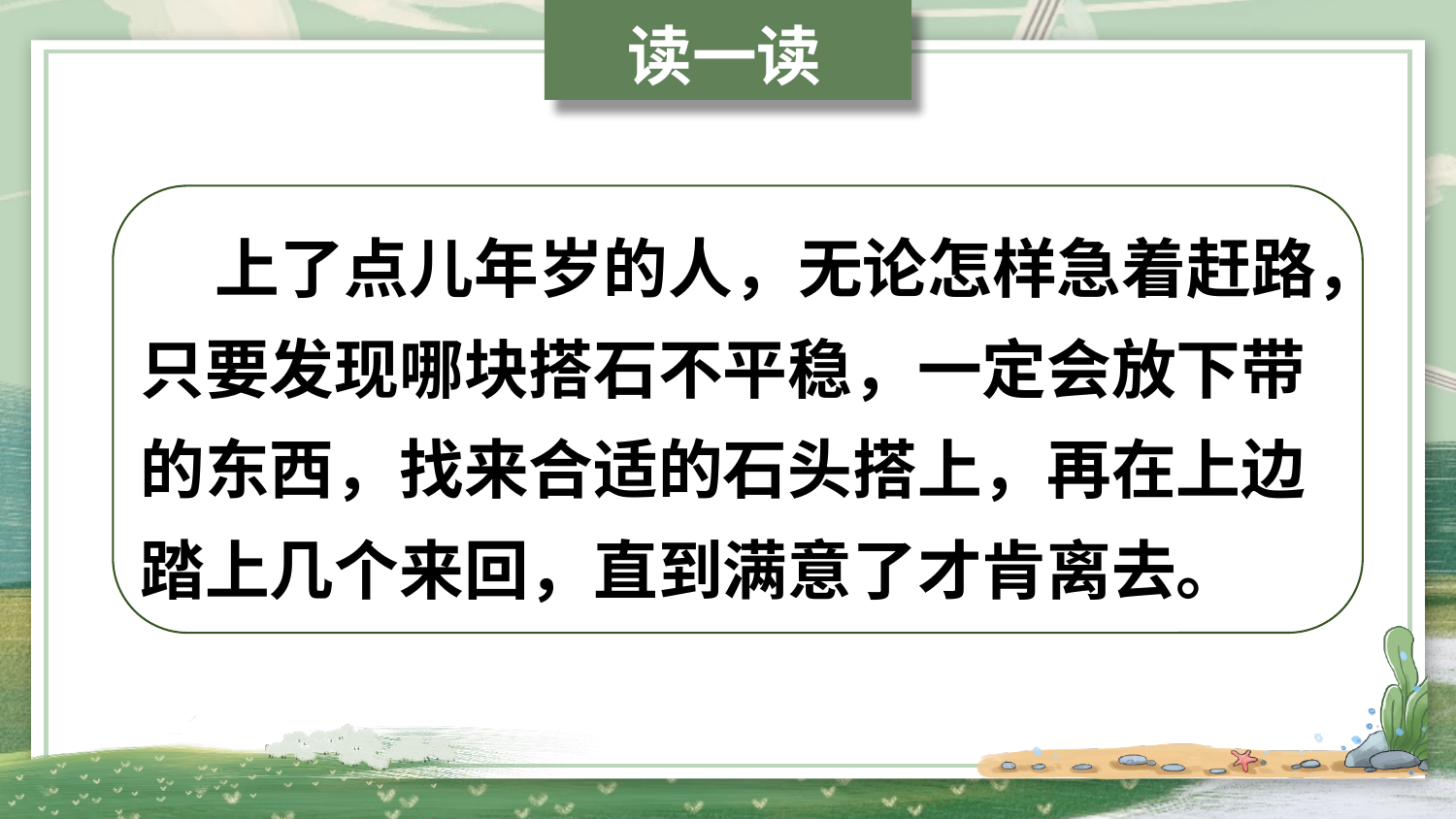

读一读

    上了点儿年岁的人，无论怎样急着赶路，只要发现哪块搭石不平稳，一定会放下带的东西，找来合适的石头搭上，再在上边踏上几个来回，直到满意了才肯离去。